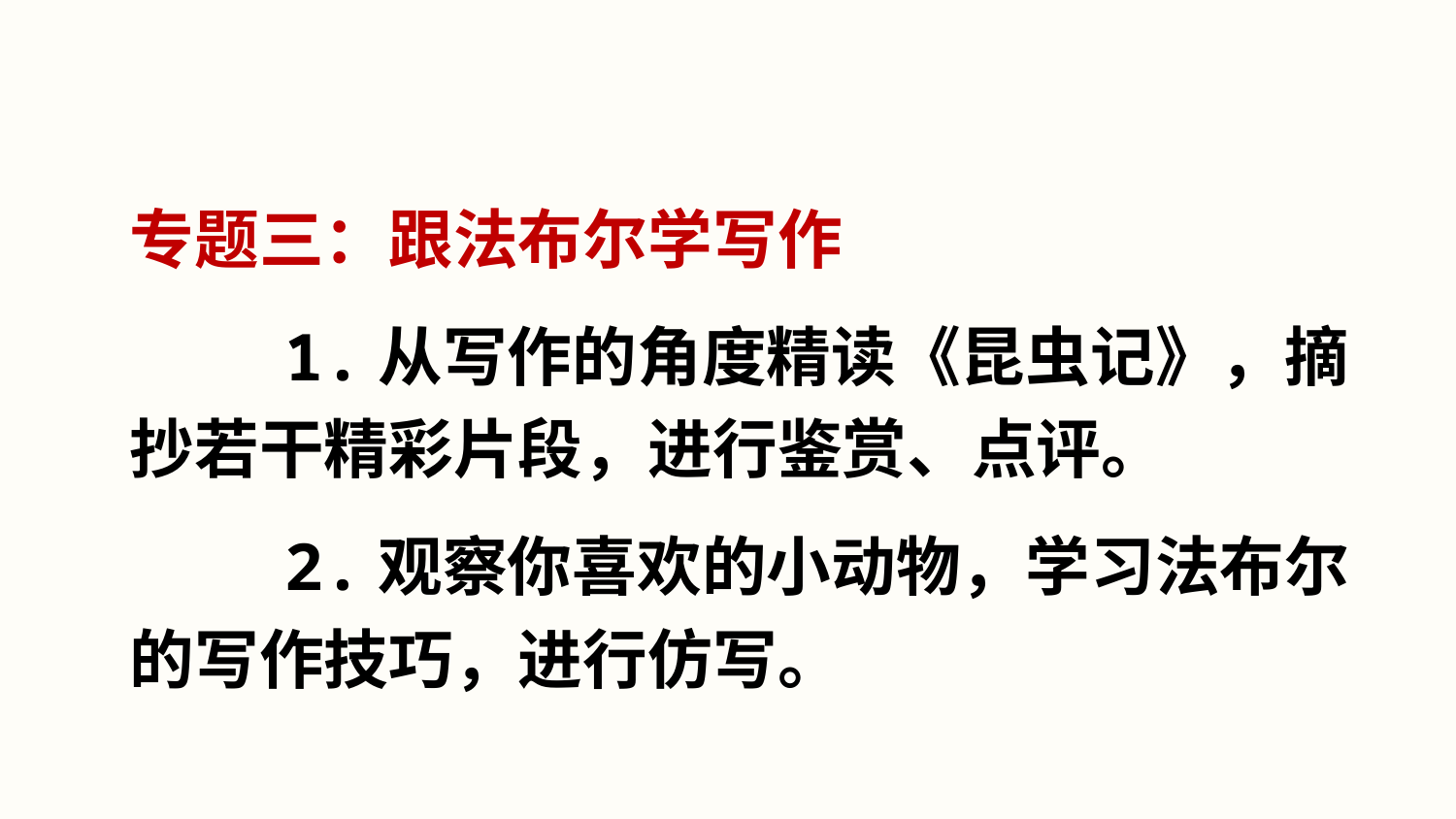

专题三：跟法布尔学写作
    1.从写作的角度精读《昆虫记》，摘抄若干精彩片段，进行鉴赏、点评。
    2.观察你喜欢的小动物，学习法布尔的写作技巧，进行仿写。